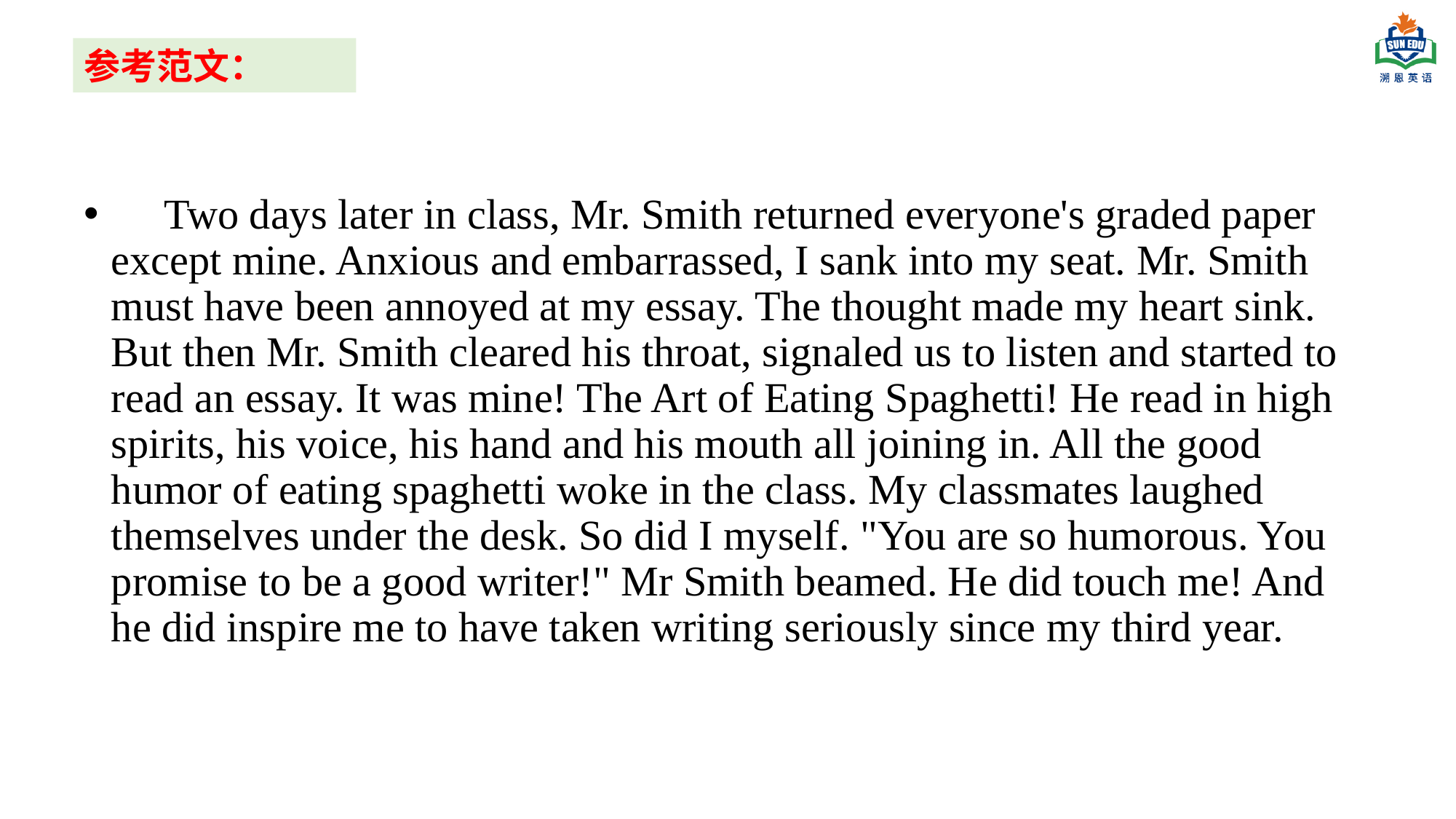

参考范文：
     Two days later in class, Mr. Smith returned everyone's graded paper except mine. Anxious and embarrassed, I sank into my seat. Mr. Smith must have been annoyed at my essay. The thought made my heart sink. But then Mr. Smith cleared his throat, signaled us to listen and started to read an essay. It was mine! The Art of Eating Spaghetti! He read in high spirits, his voice, his hand and his mouth all joining in. All the good humor of eating spaghetti woke in the class. My classmates laughed themselves under the desk. So did I myself. "You are so humorous. You promise to be a good writer!" Mr Smith beamed. He did touch me! And he did inspire me to have taken writing seriously since my third year.